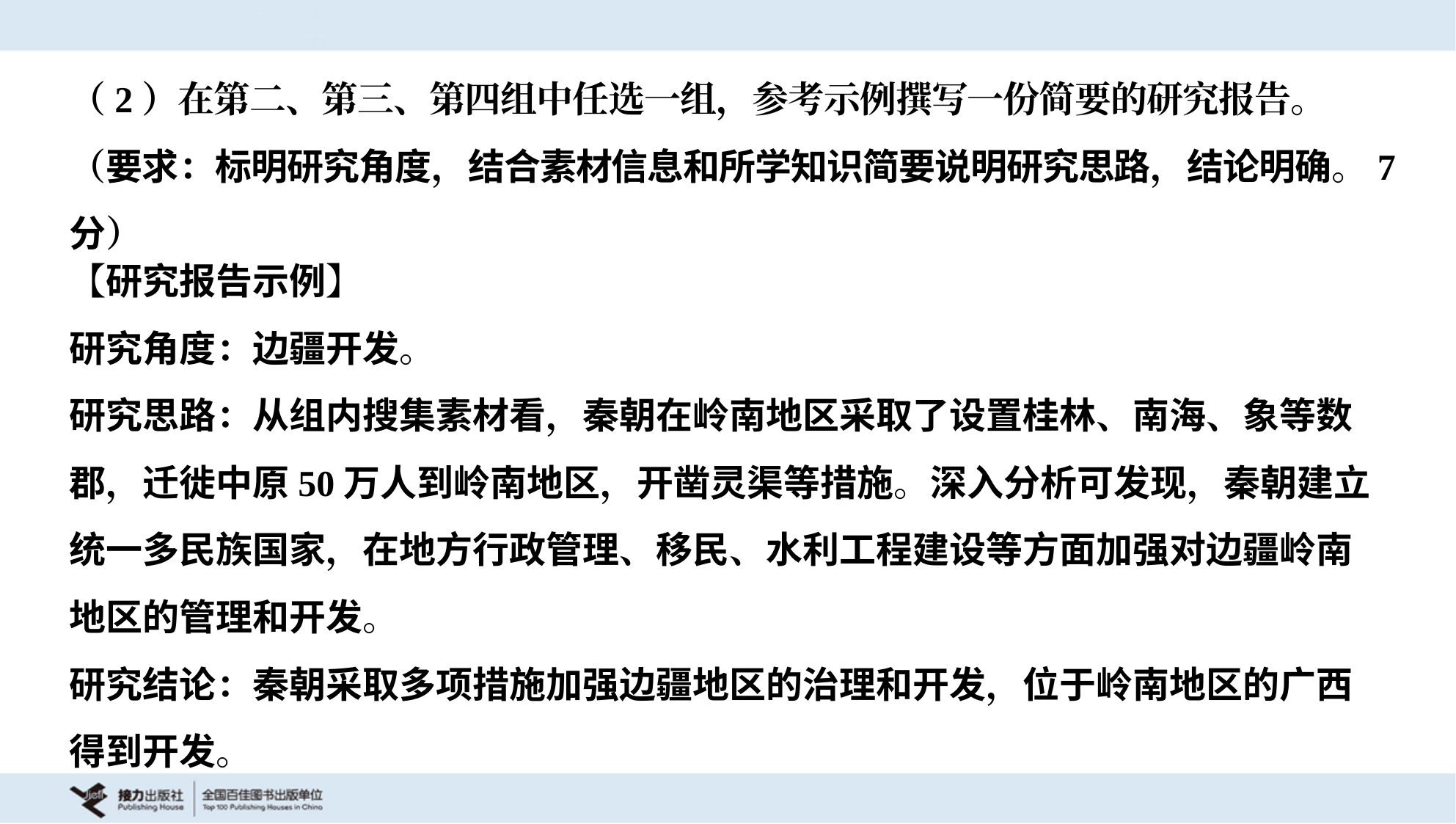

（2）在第二、第三、第四组中任选一组，参考示例撰写一份简要的研究报告。
（要求：标明研究角度，结合素材信息和所学知识简要说明研究思路，结论明确。7
分）
【研究报告示例】
研究角度：边疆开发。
研究思路：从组内搜集素材看，秦朝在岭南地区采取了设置桂林、南海、象等数
郡，迁徙中原50万人到岭南地区，开凿灵渠等措施。深入分析可发现，秦朝建立
统一多民族国家，在地方行政管理、移民、水利工程建设等方面加强对边疆岭南
地区的管理和开发。
研究结论：秦朝采取多项措施加强边疆地区的治理和开发，位于岭南地区的广西
得到开发。